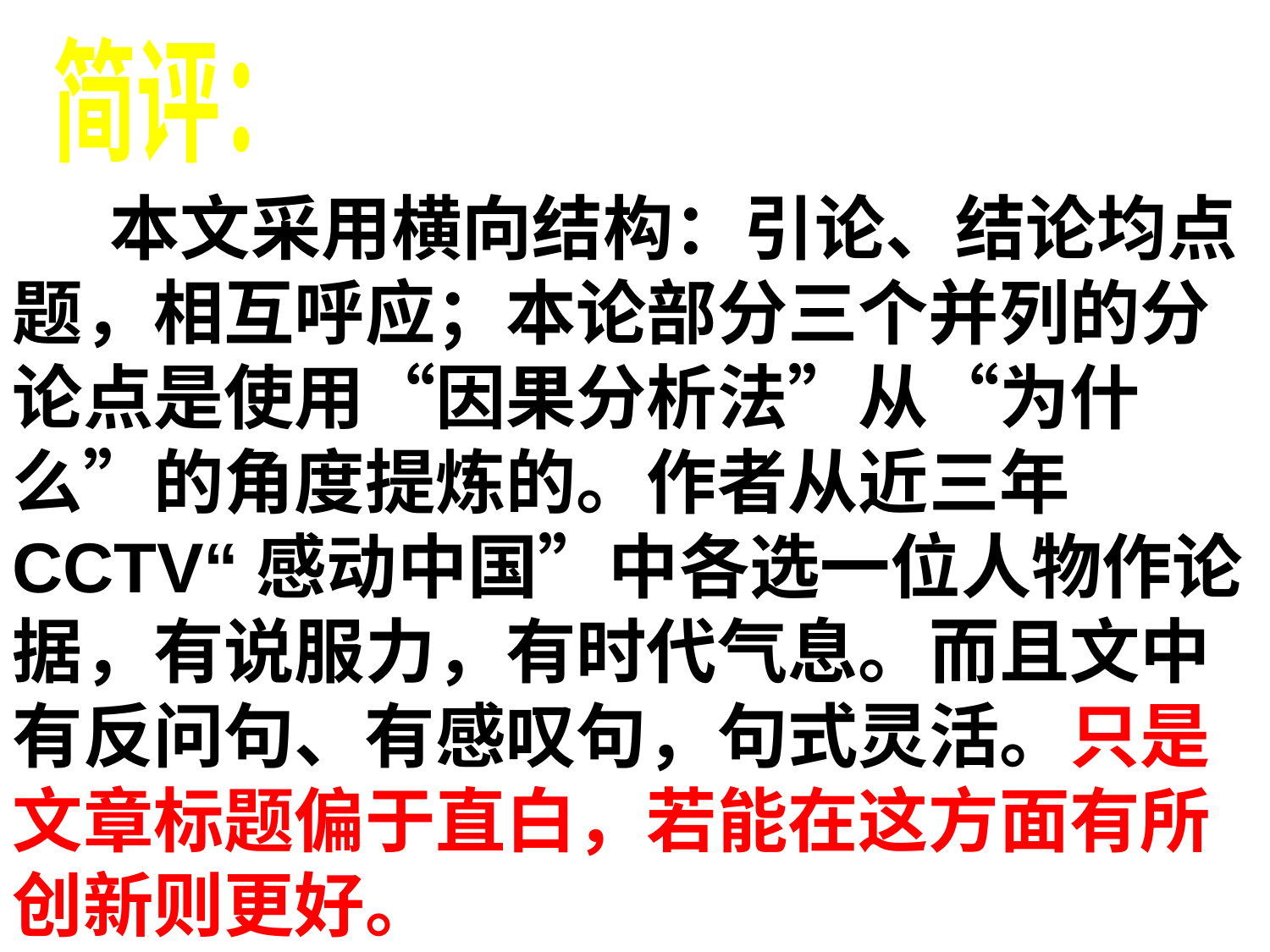

简评：
     本文采用横向结构：引论、结论均点题，相互呼应；本论部分三个并列的分论点是使用“因果分析法”从“为什么”的角度提炼的。作者从近三年CCTV“感动中国”中各选一位人物作论据，有说服力，有时代气息。而且文中有反问句、有感叹句，句式灵活。只是文章标题偏于直白，若能在这方面有所创新则更好。